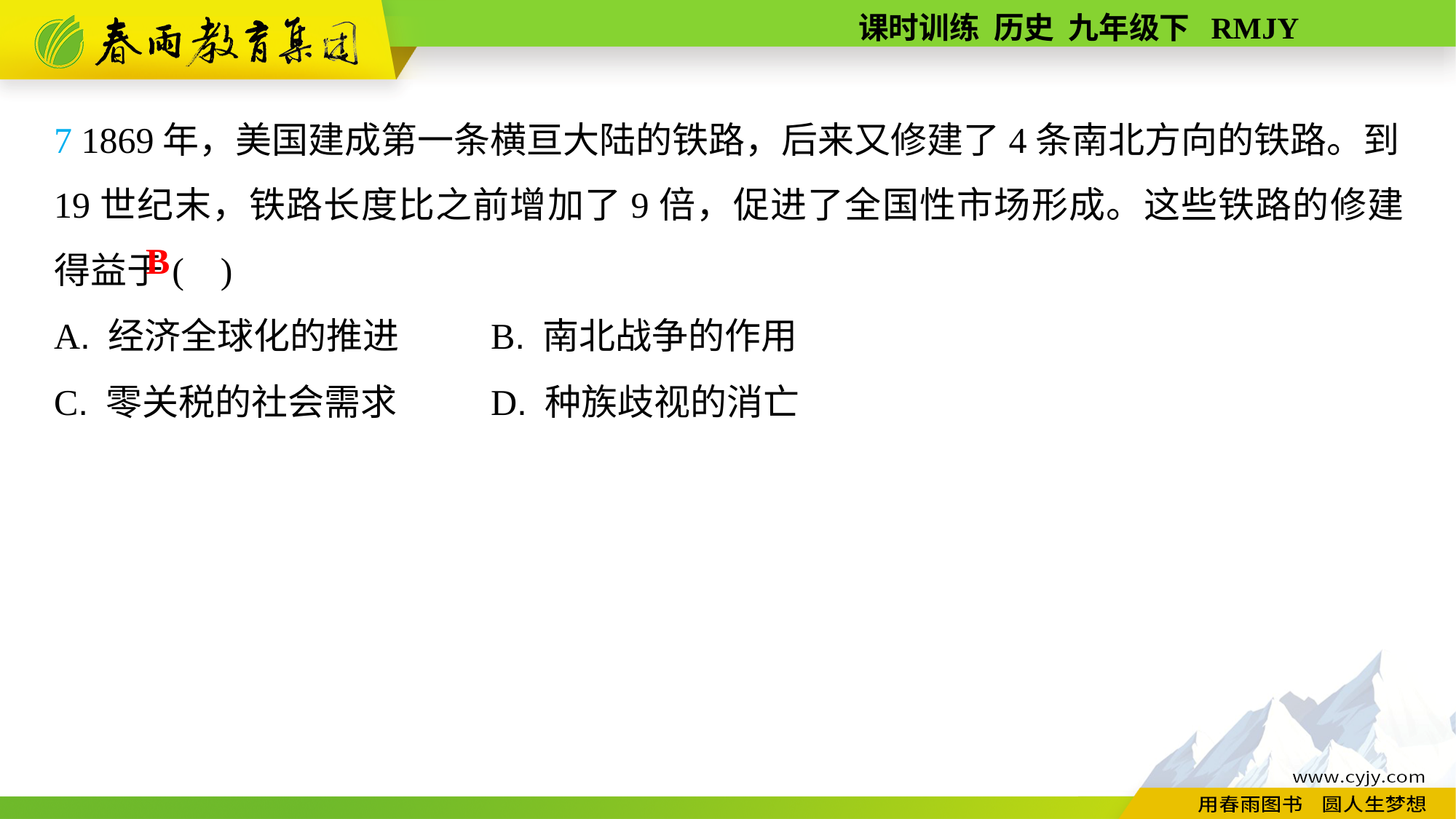

7 1869年，美国建成第一条横亘大陆的铁路，后来又修建了4条南北方向的铁路。到19世纪末，铁路长度比之前增加了9倍，促进了全国性市场形成。这些铁路的修建得益于(    )
A. 经济全球化的推进	B. 南北战争的作用
C. 零关税的社会需求	D. 种族歧视的消亡
B